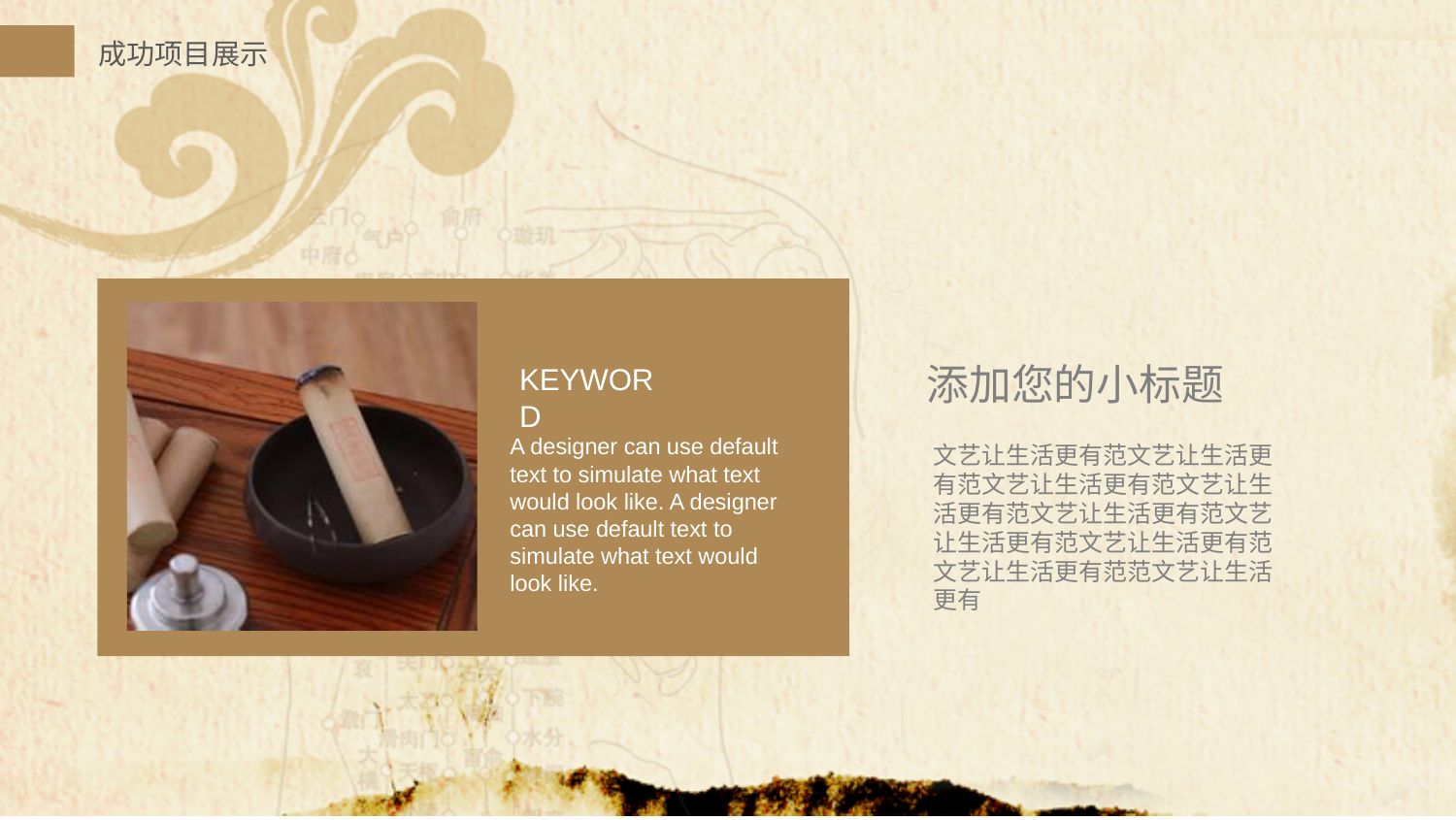

添加您的小标题
KEYWORD
A designer can use default text to simulate what text would look like. A designer can use default text to simulate what text would look like.
文艺让生活更有范文艺让生活更有范文艺让生活更有范文艺让生活更有范文艺让生活更有范文艺让生活更有范文艺让生活更有范文艺让生活更有范范文艺让生活更有